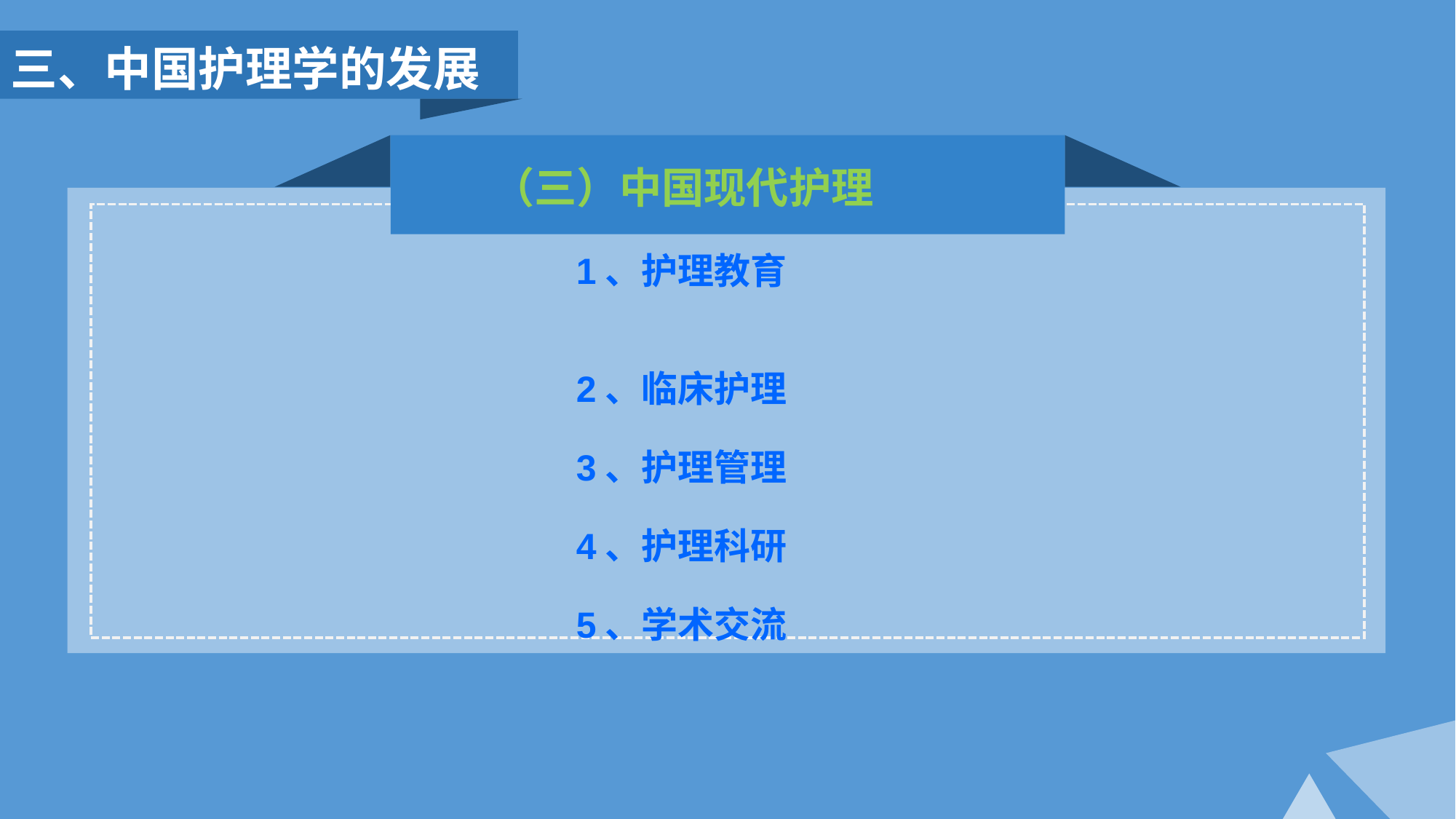

三、中国护理学的发展

       （三）中国现代护理

1、护理教育

2、临床护理

3、护理管理

4、护理科研

5、学术交流